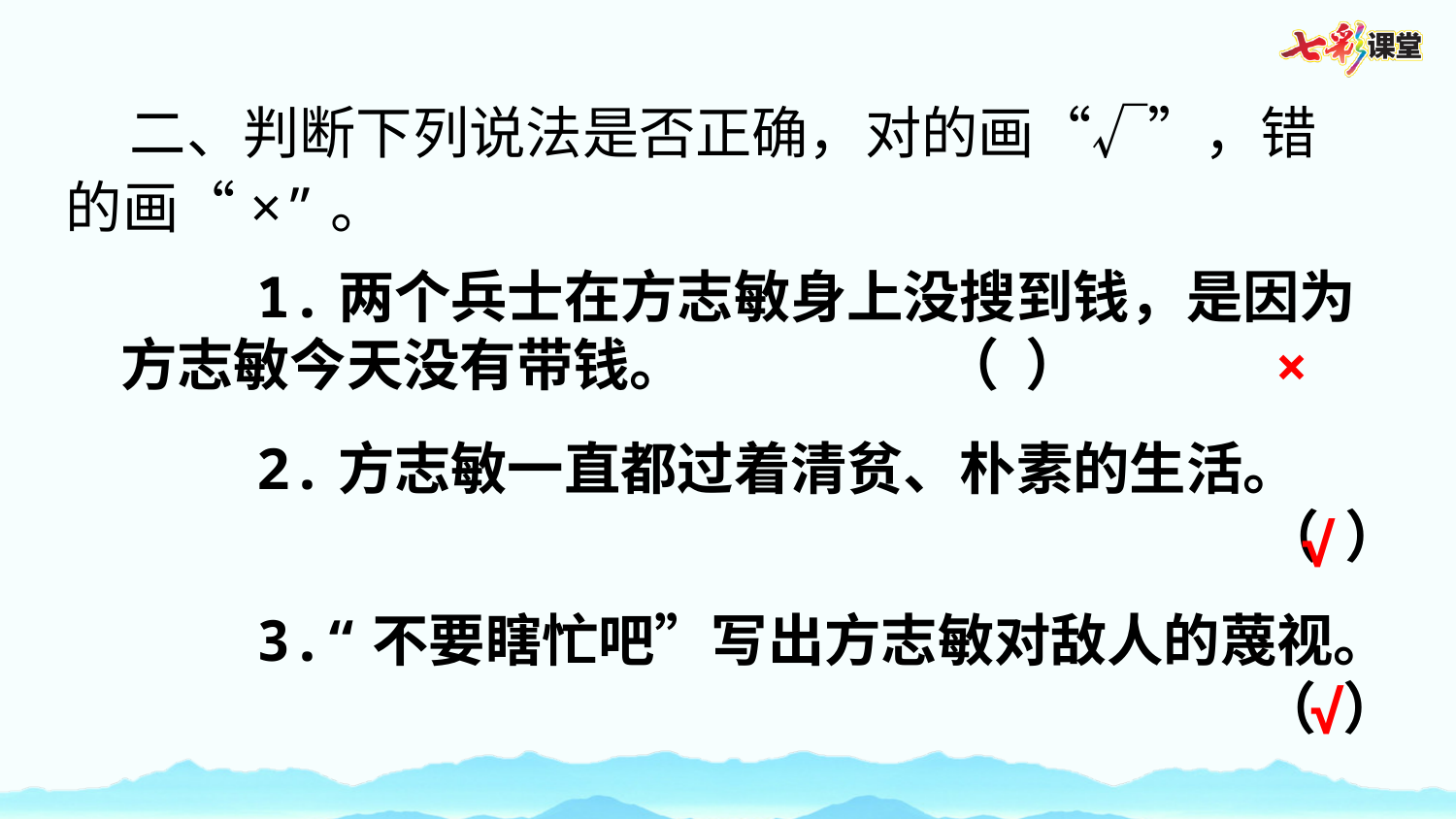

二、判断下列说法是否正确，对的画“√”，错的画“×”。
    1.两个兵士在方志敏身上没搜到钱，是因为方志敏今天没有带钱。                    （  ）
×
    2.方志敏一直都过着清贫、朴素的生活。
       （  ）
√
    3.“不要瞎忙吧”写出方志敏对敌人的蔑视。
    （  ）
√